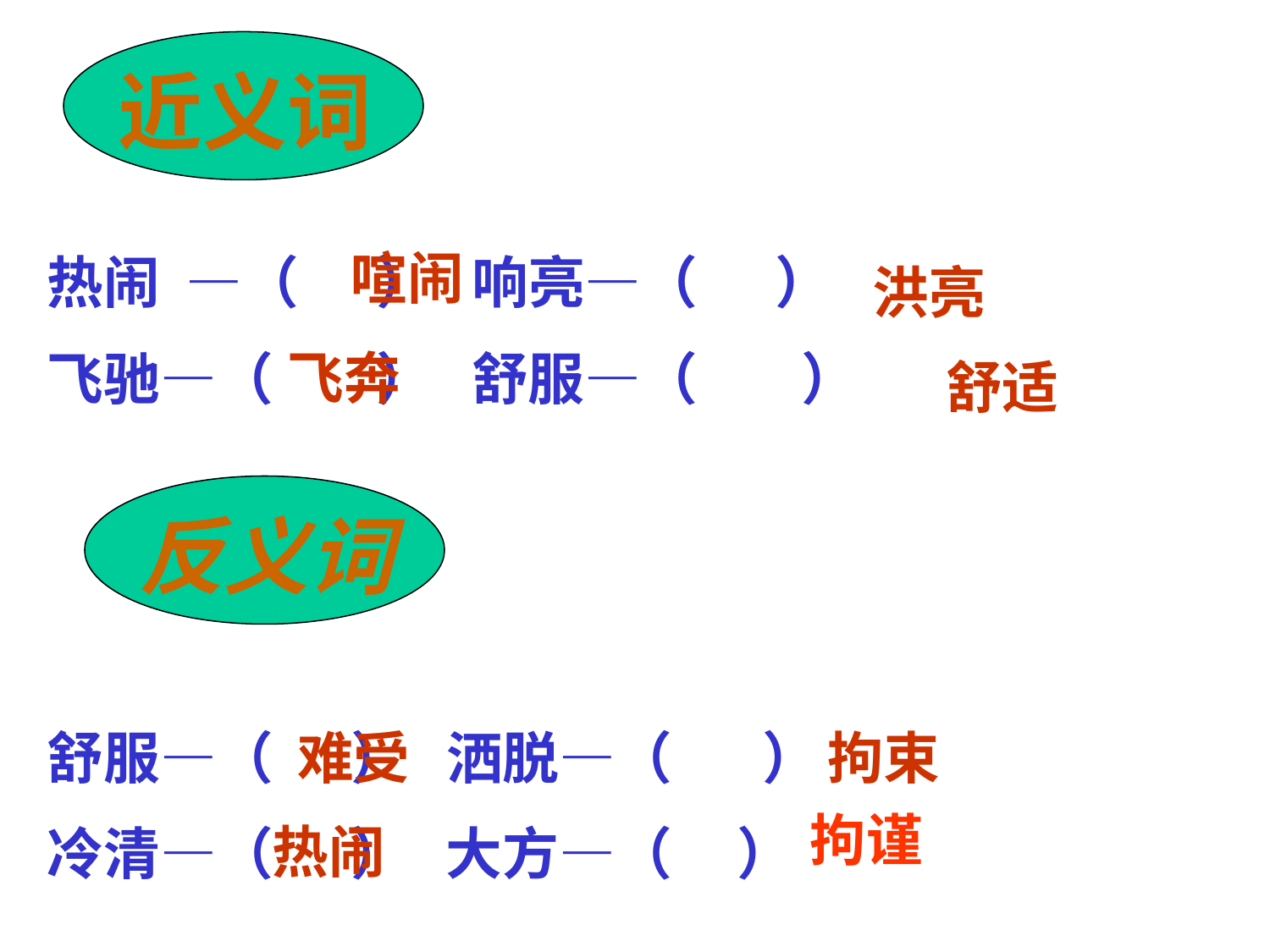

近义词
喧闹
热闹  —（      ）   响亮—（      ）
飞驰—（        ）   舒服—（        ）
洪亮
飞奔

舒适

反义词
舒服—（      ）   洒脱—（       ）
冷清—（      ）   大方—（     ）
难受
拘束
拘谨
热闹